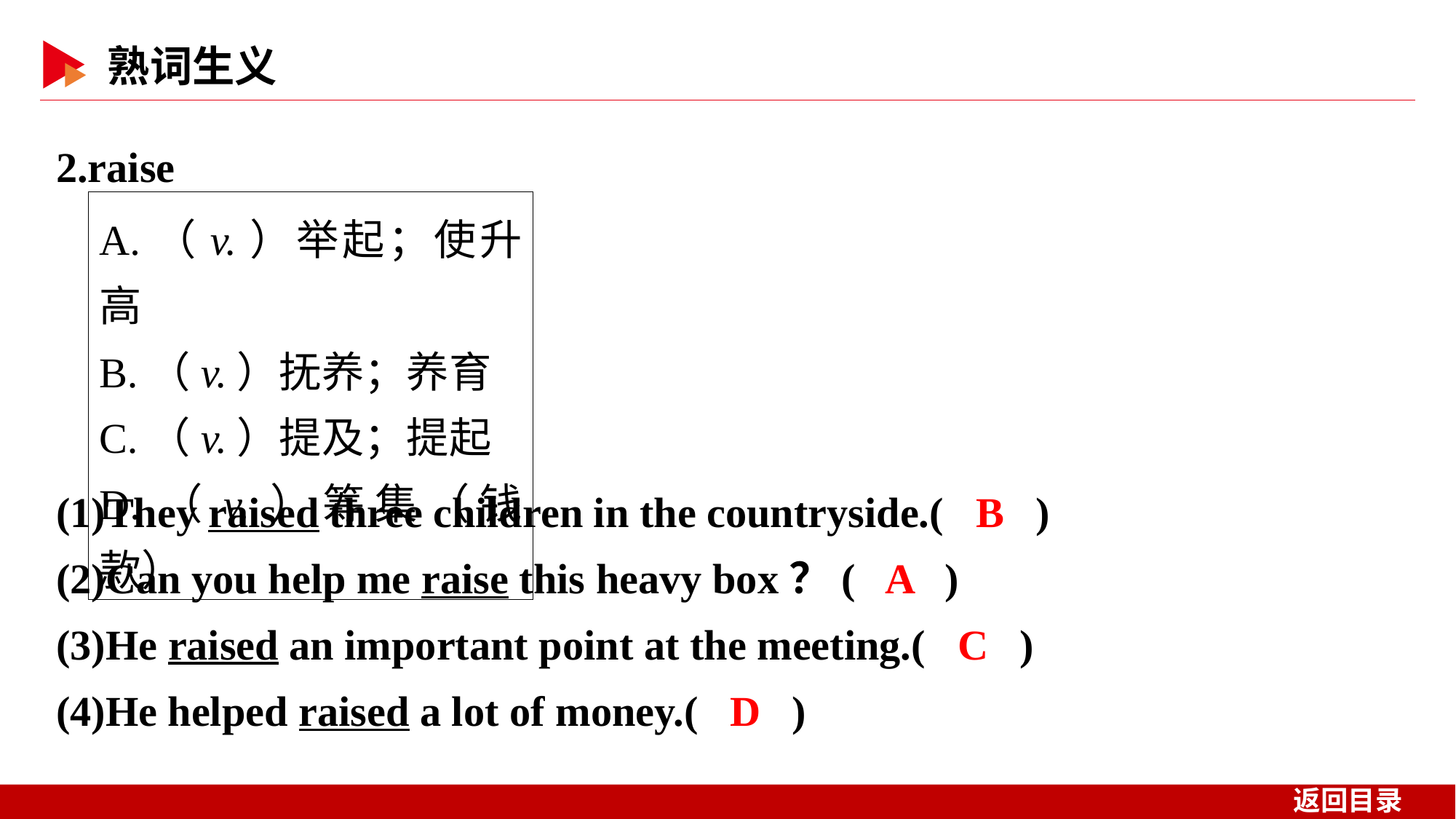

2.raise
A.（v.）举起；使升高
B.（v.）抚养；养育
C.（v.）提及；提起
D.（v.）筹集（钱款）
(1)They raised three children in the countryside.(   B   )
(2)Can you help me raise this heavy box？(   A   )
(3)He raised an important point at the meeting.(   C   )
(4)He helped raised a lot of money.(   D   )